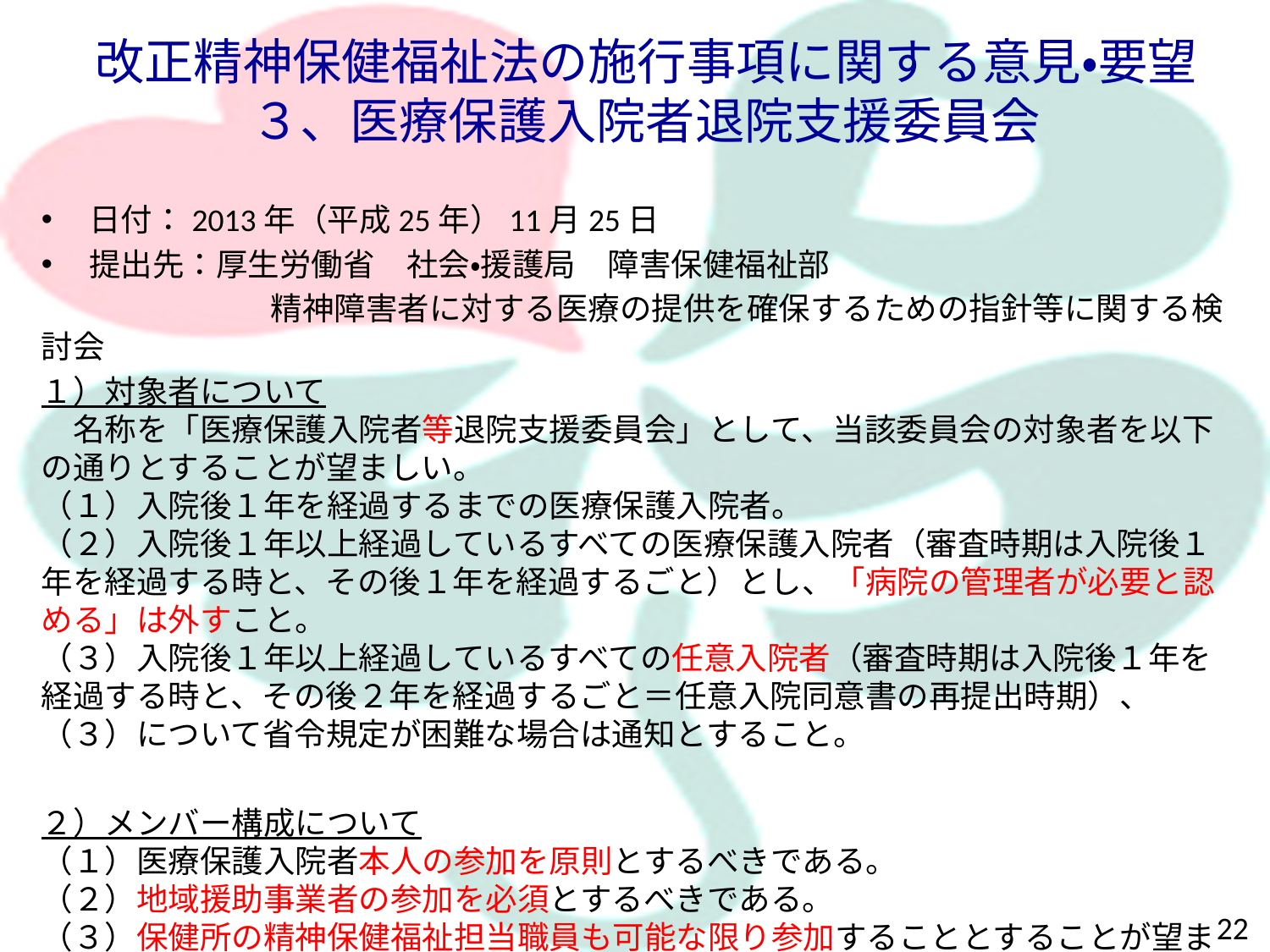

改正精神保健福祉法の施行事項に関する意見・要望
３、医療保護入院者退院支援委員会

日付：2013年（平成25年）11月25日
提出先：厚生労働省　社会・援護局　障害保健福祉部
　　　　　　　 精神障害者に対する医療の提供を確保するための指針等に関する検討会
１）対象者について
　名称を「医療保護入院者等退院支援委員会」として、当該委員会の対象者を以下の通りとすることが望ましい。
（１）入院後１年を経過するまでの医療保護入院者。
（２）入院後１年以上経過しているすべての医療保護入院者（審査時期は入院後１年を経過する時と、その後１年を経過するごと）とし、「病院の管理者が必要と認める」は外すこと。
（３）入院後１年以上経過しているすべての任意入院者（審査時期は入院後１年を経過する時と、その後２年を経過するごと＝任意入院同意書の再提出時期）、（３）について省令規定が困難な場合は通知とすること。

２）メンバー構成について
（１）医療保護入院者本人の参加を原則とするべきである。
（２）地域援助事業者の参加を必須とするべきである。
（３）保健所の精神保健福祉担当職員も可能な限り参加することとすることが望ましい。

22